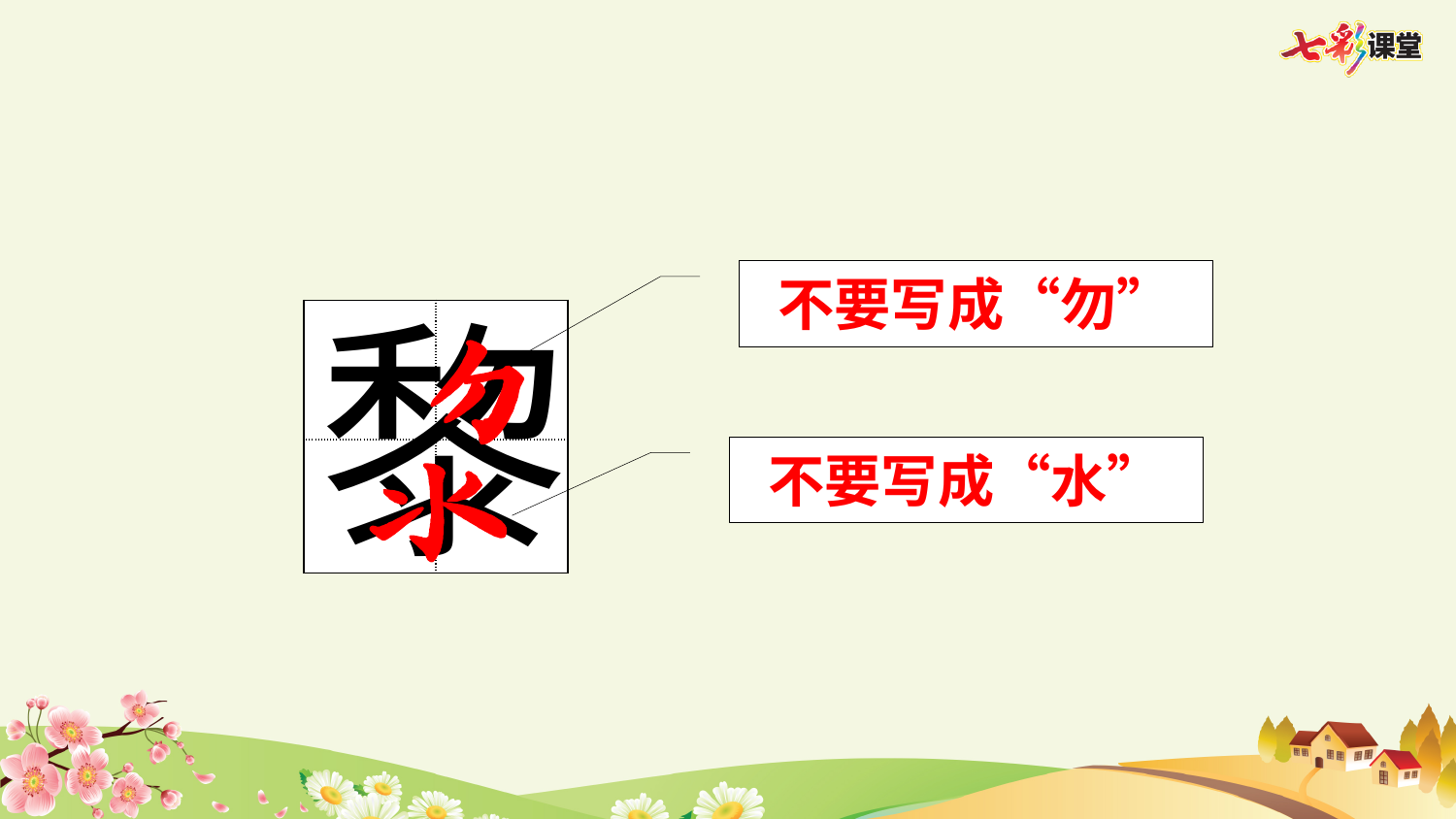

不要写成“勿”
黎
|  |  |
| --- | --- |
|  |  |

不要写成“水”